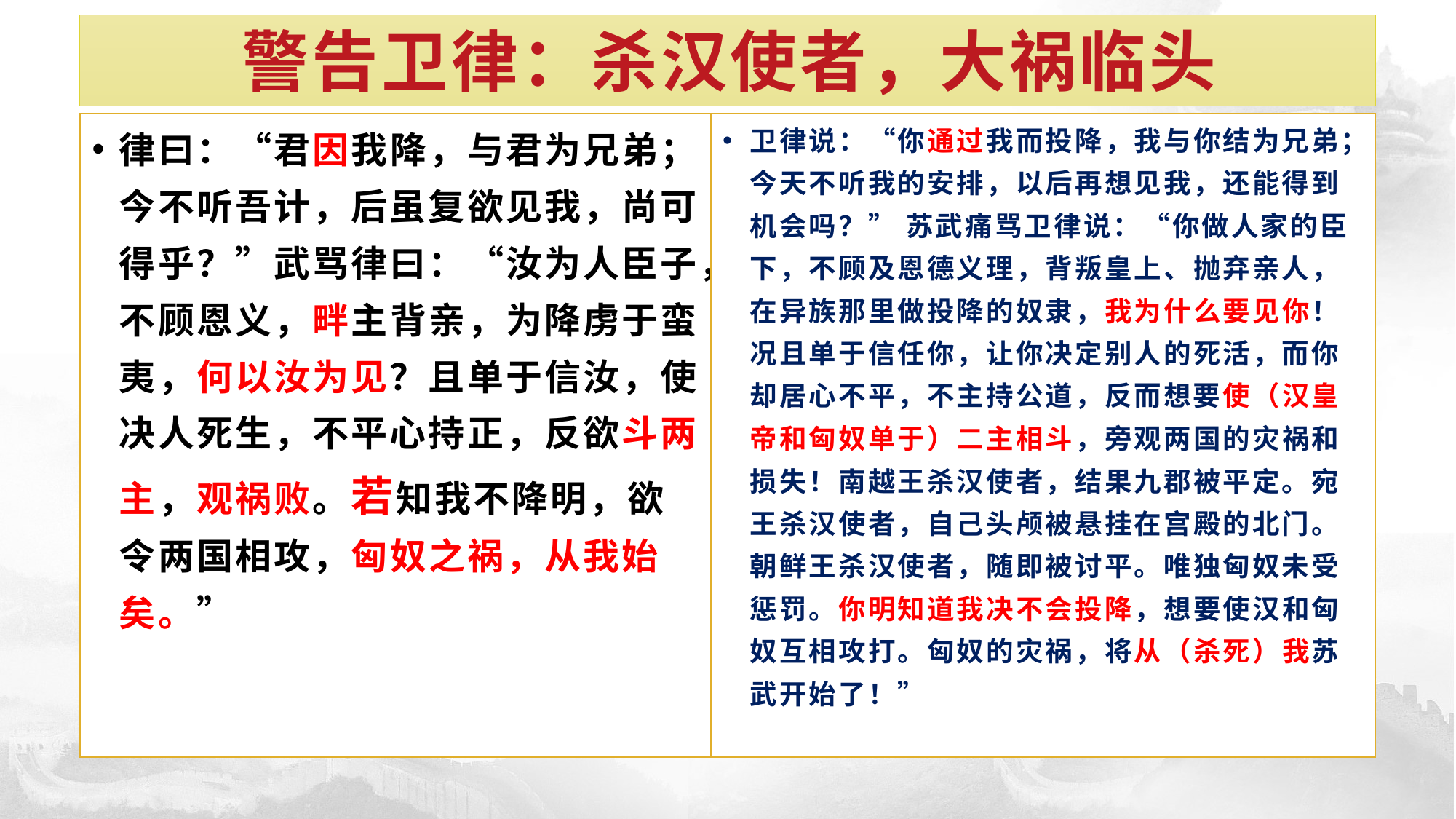

# 警告卫律：杀汉使者，大祸临头
卫律说：“你通过我而投降，我与你结为兄弟；今天不听我的安排，以后再想见我，还能得到机会吗？” 苏武痛骂卫律说：“你做人家的臣下，不顾及恩德义理，背叛皇上、抛弃亲人，在异族那里做投降的奴隶，我为什么要见你！况且单于信任你，让你决定别人的死活，而你却居心不平，不主持公道，反而想要使（汉皇帝和匈奴单于）二主相斗，旁观两国的灾祸和损失！南越王杀汉使者，结果九郡被平定。宛王杀汉使者，自己头颅被悬挂在宫殿的北门。朝鲜王杀汉使者，随即被讨平。唯独匈奴未受惩罚。你明知道我决不会投降，想要使汉和匈奴互相攻打。匈奴的灾祸，将从（杀死）我苏武开始了！”

律曰：“君因我降，与君为兄弟；今不听吾计，后虽复欲见我，尚可得乎？”武骂律曰：“汝为人臣子，不顾恩义，畔主背亲，为降虏于蛮夷，何以汝为见？且单于信汝，使决人死生，不平心持正，反欲斗两主，观祸败。若知我不降明，欲令两国相攻，匈奴之祸，从我始矣。”